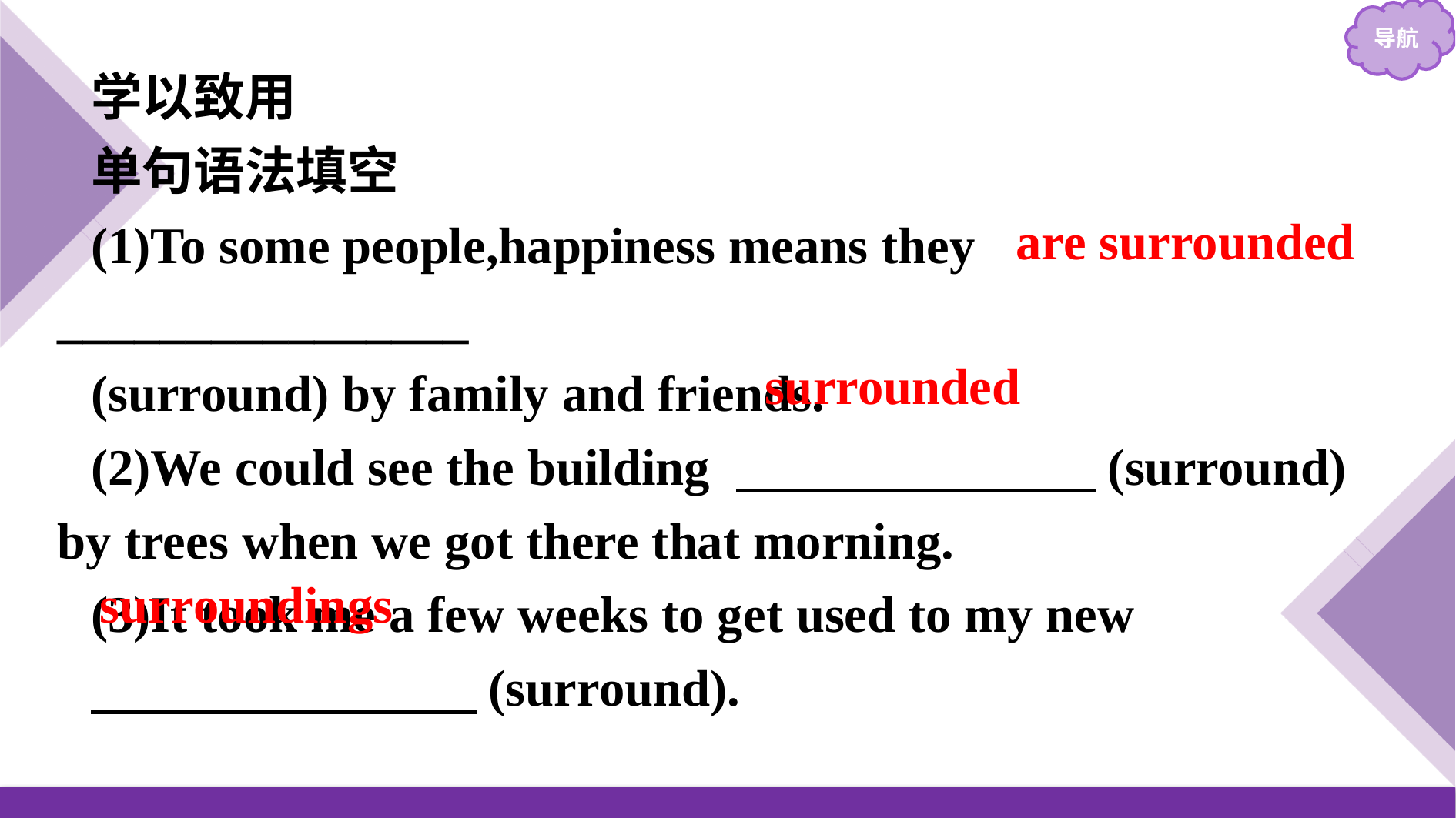

学以致用
单句语法填空
(1)To some people,happiness means they ________________
(surround) by family and friends.
(2)We could see the building 　　　　　　　(surround) by trees when we got there that morning.
(3)It took me a few weeks to get used to my new
　　　　　　　 (surround).
are surrounded
surrounded
surroundings